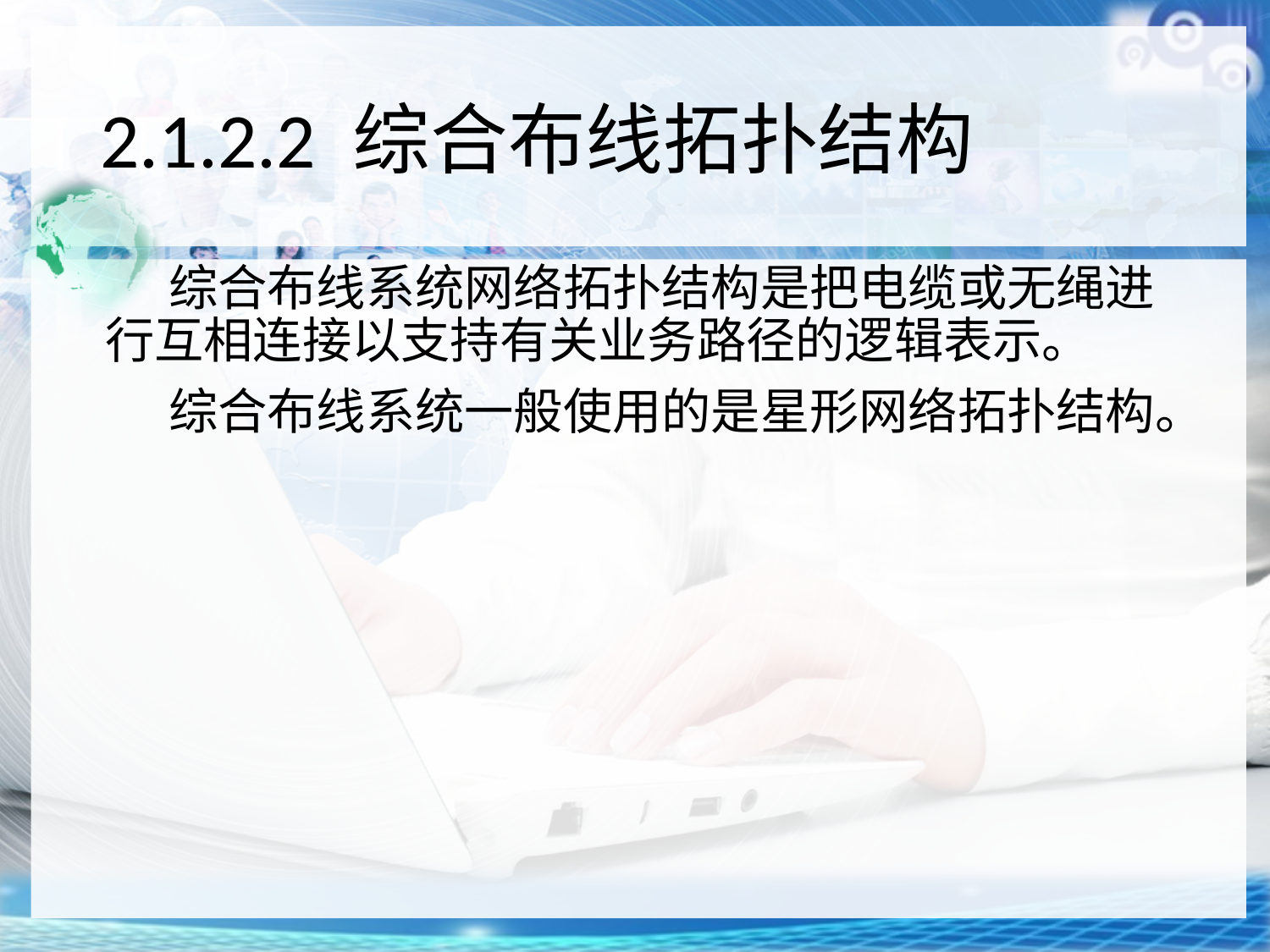

# 2.1.2.2 综合布线拓扑结构
综合布线系统网络拓扑结构是把电缆或无绳进行互相连接以支持有关业务路径的逻辑表示。
综合布线系统一般使用的是星形网络拓扑结构。